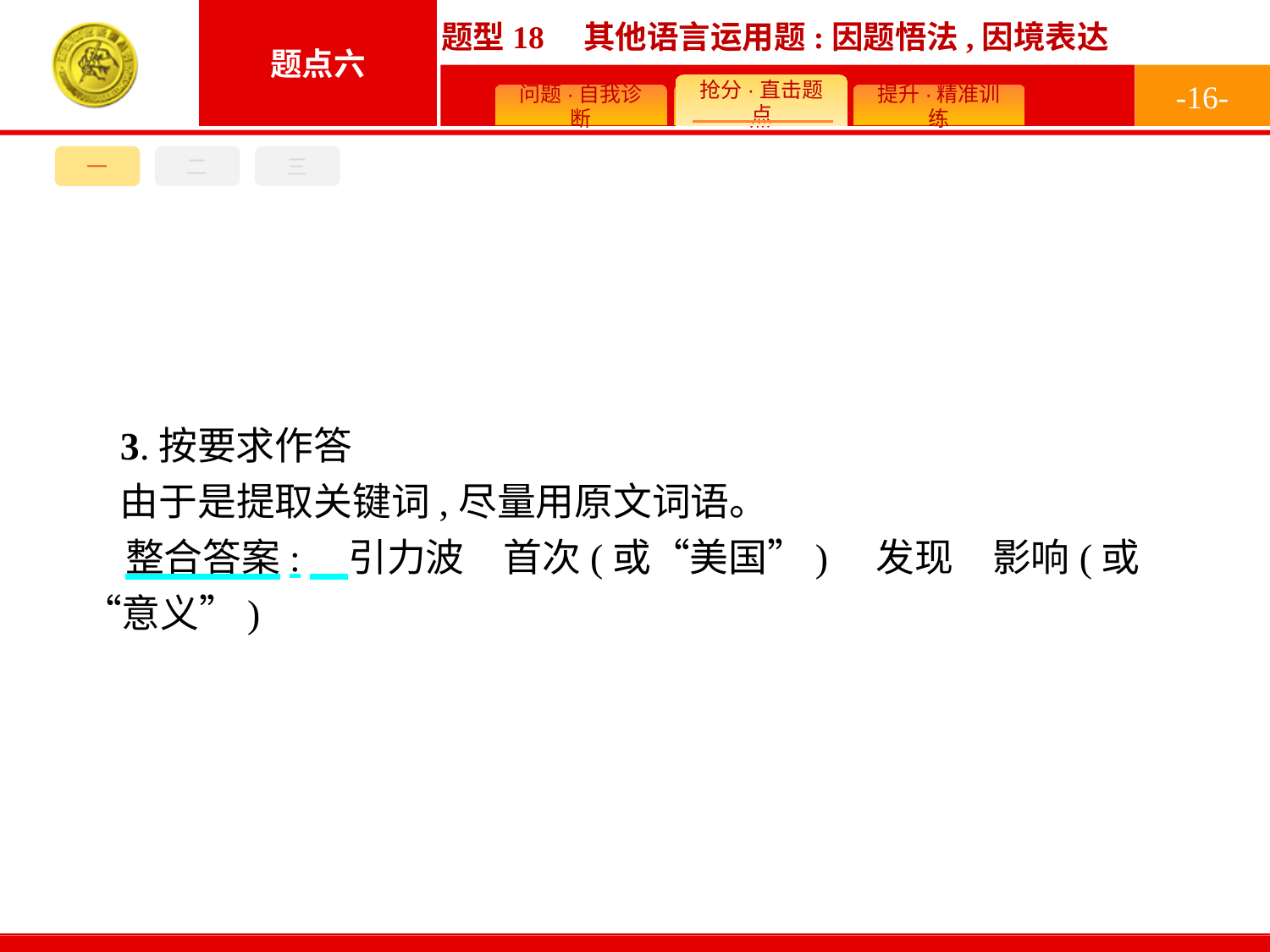

-16-
一
二
三
3.按要求作答
由于是提取关键词,尽量用原文词语。
整合答案:　引力波　首次(或“美国”)　发现　影响(或“意义”)